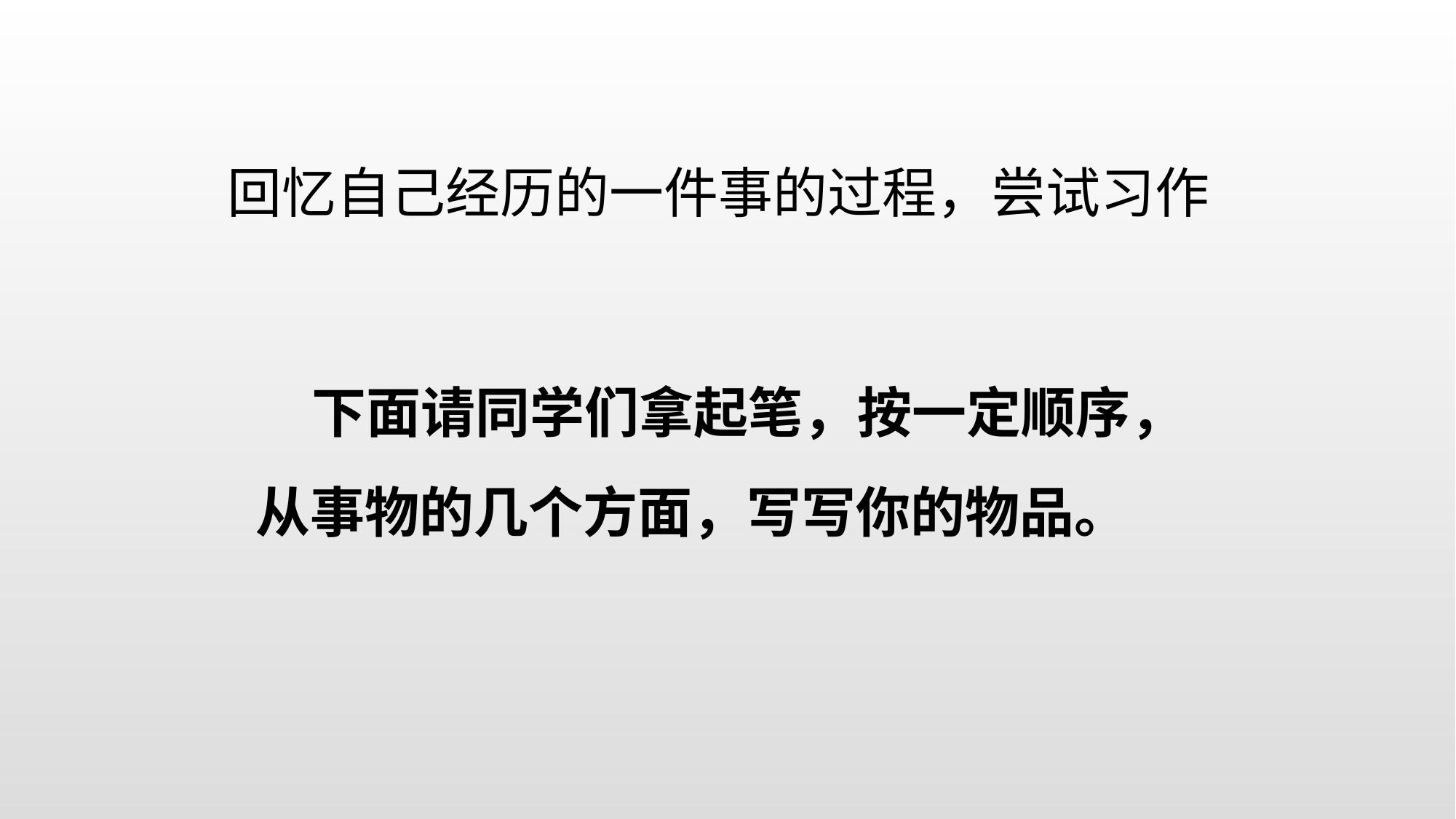

回忆自己经历的一件事的过程，尝试习作
   下面请同学们拿起笔，按一定顺序，从事物的几个方面，写写你的物品。